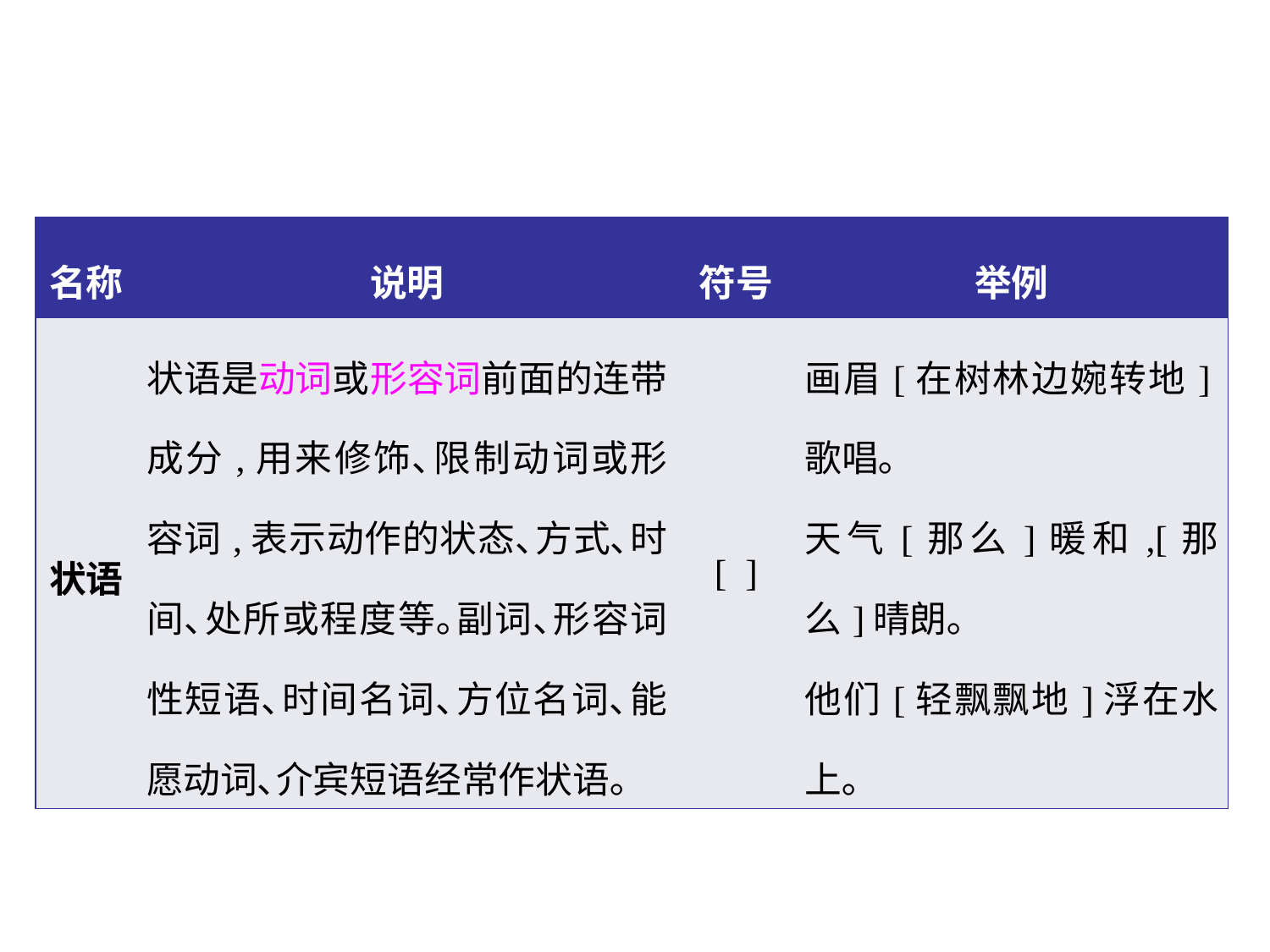

| 名称 | 说明 | 符号 | 举例 |
| --- | --- | --- | --- |
| 状语 | 状语是动词或形容词前面的连带成分,用来修饰､限制动词或形容词,表示动作的状态､方式､时间､处所或程度等｡副词､形容词性短语､时间名词､方位名词､能愿动词､介宾短语经常作状语｡ | [ ] | 画眉[在树林边婉转地]歌唱｡ 天气[那么]暖和,[那么]晴朗｡ 他们[轻飘飘地]浮在水上｡ |